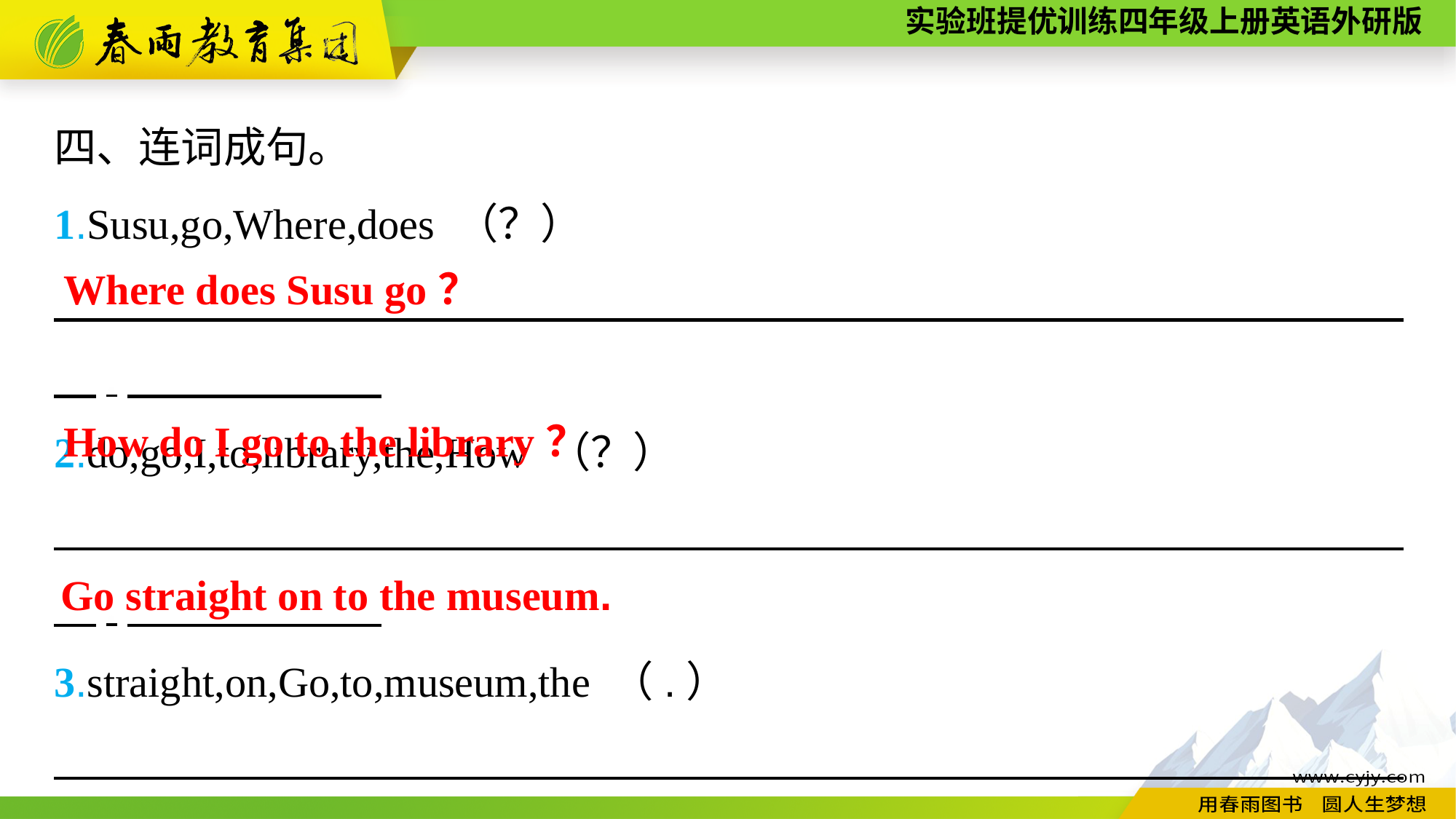

四、连词成句。
1.Susu,go,Where,does （？）
　　　　　　  　　　　　　　　　　　　　　　　　　　　　　　　　.
2.do,go,I,to,library,the,How （？）
　　　　　　  　　　　　　　　　　　　　　　　　　　　　　　　　.
3.straight,on,Go,to,museum,the （.）
　　　　　　  　　　　　　　　　　　　　　　　　　　　　　　　　.
Where does Susu go？
How do I go to the library？
Go straight on to the museum.